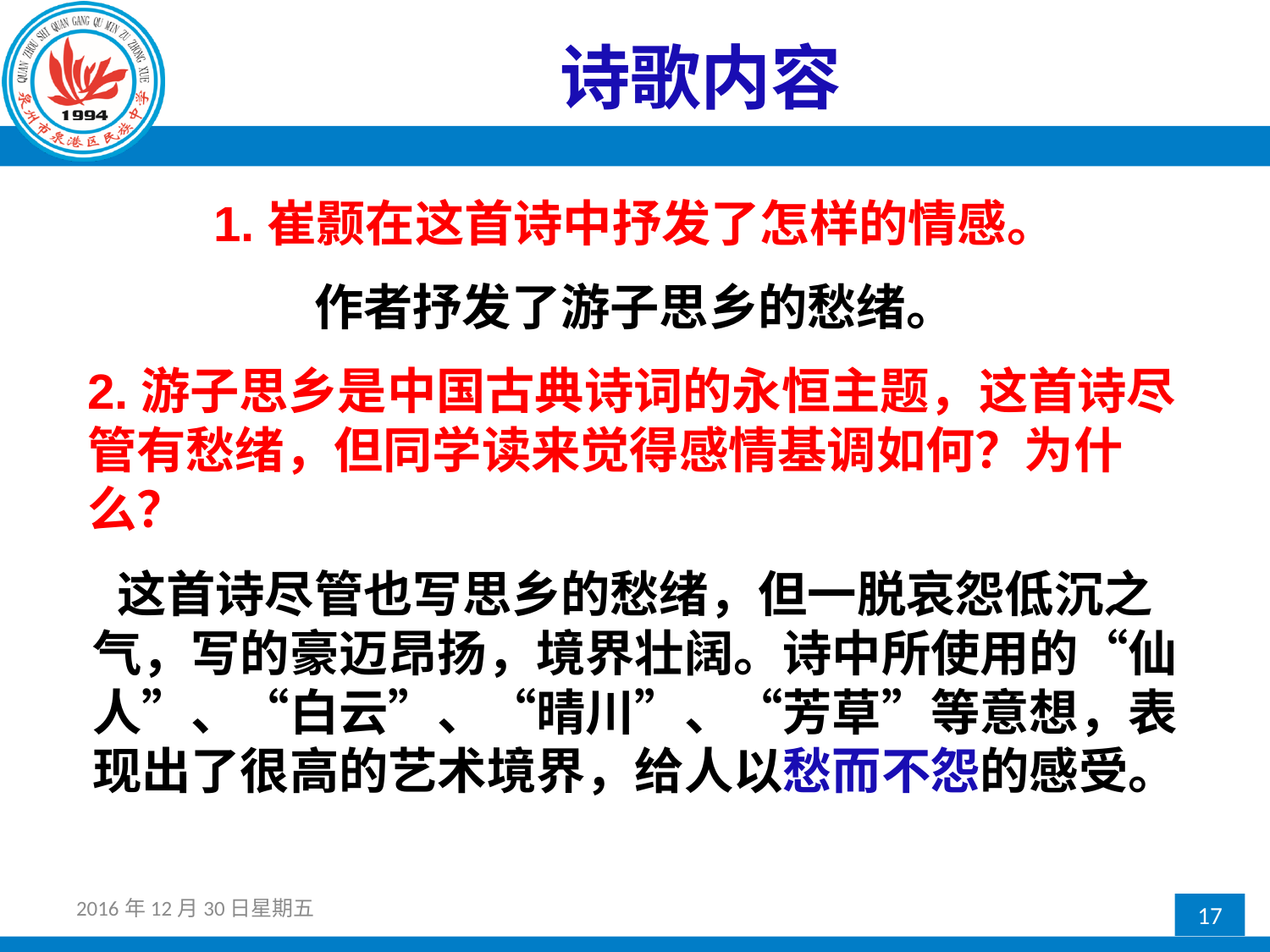

# 诗歌内容
1.崔颢在这首诗中抒发了怎样的情感。
作者抒发了游子思乡的愁绪。
2.游子思乡是中国古典诗词的永恒主题，这首诗尽管有愁绪，但同学读来觉得感情基调如何？为什么？
这首诗尽管也写思乡的愁绪，但一脱哀怨低沉之气，写的豪迈昂扬，境界壮阔。诗中所使用的“仙人”、“白云”、“晴川”、“芳草”等意想，表现出了很高的艺术境界，给人以愁而不怨的感受。
2016年12月30日星期五